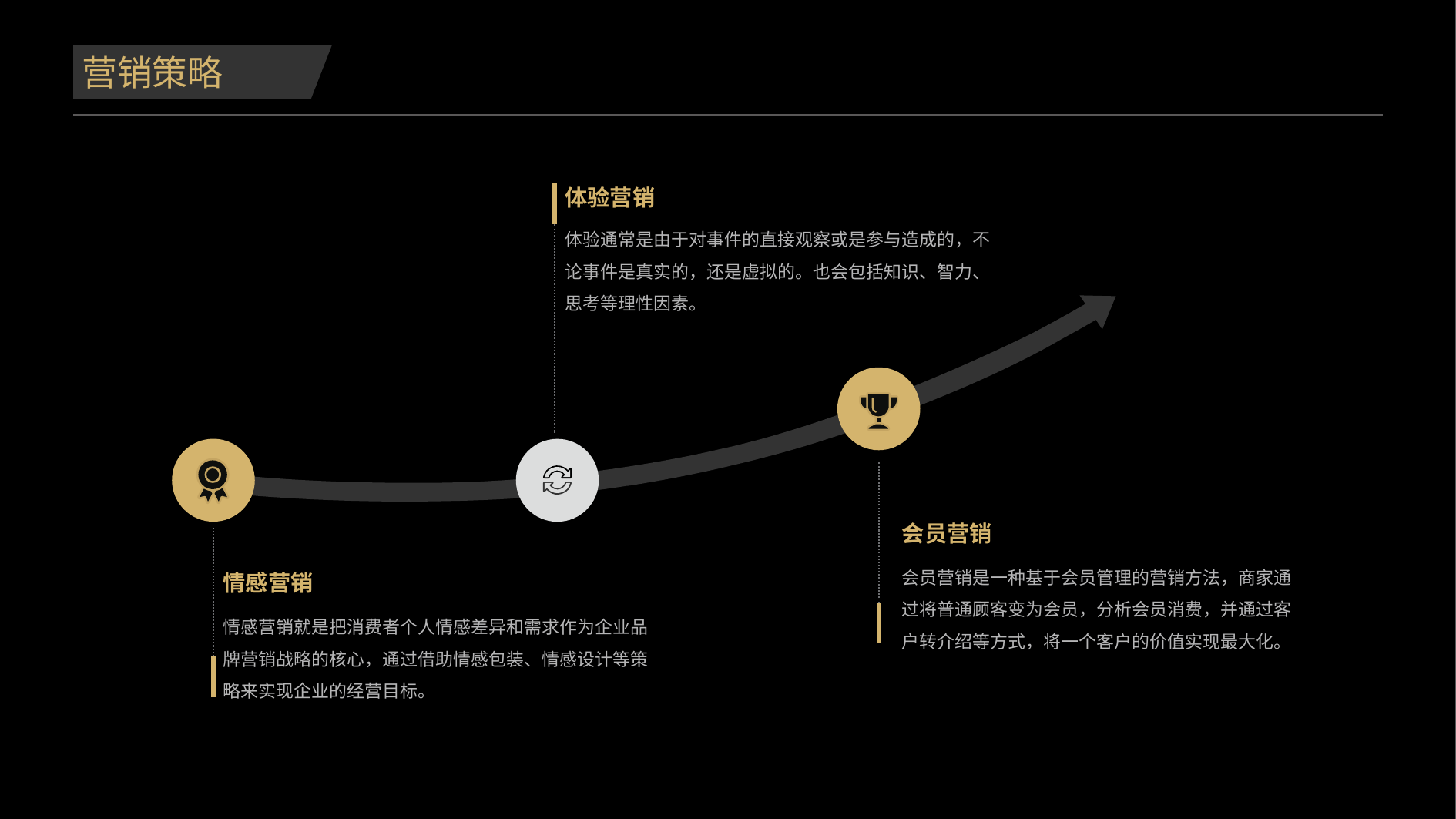

营销策略

体验营销

体验通常是由于对事件的直接观察或是参与造成的，不论事件是真实的，还是虚拟的。也会包括知识、智力、思考等理性因素。

会员营销

会员营销是一种基于会员管理的营销方法，商家通过将普通顾客变为会员，分析会员消费，并通过客户转介绍等方式，将一个客户的价值实现最大化。
情感营销

情感营销就是把消费者个人情感差异和需求作为企业品牌营销战略的核心，通过借助情感包装、情感设计等策略来实现企业的经营目标。